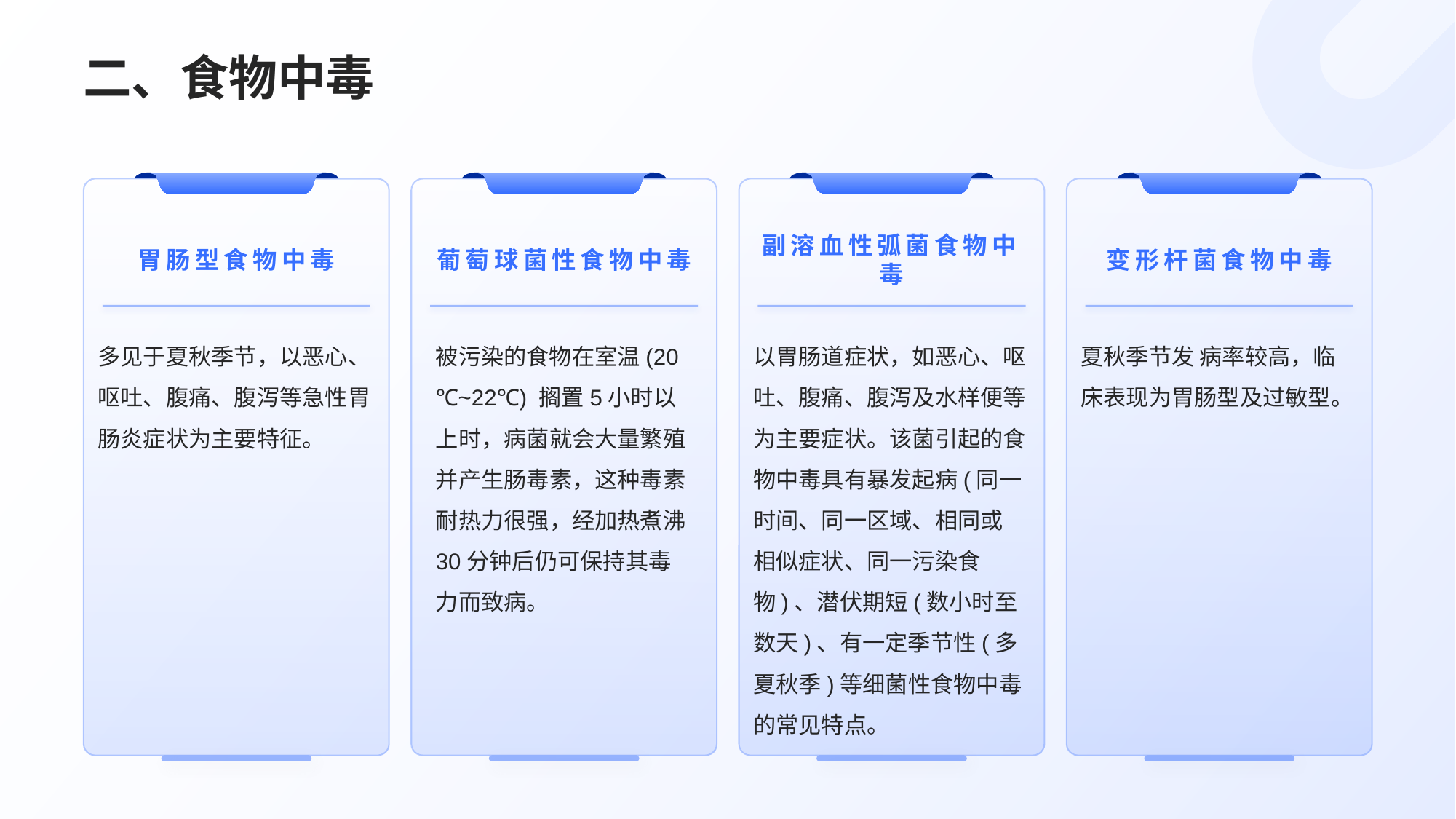

# 二、食物中毒

胃肠型食物中毒
葡萄球菌性食物中毒
副溶血性弧菌食物中毒
变形杆菌食物中毒
多见于夏秋季节，以恶心、 呕吐、腹痛、腹泻等急性胃肠炎症状为主要特征。
被污染的食物在室温(20 ℃~22℃) 搁置5小时以上时，病菌就会大量繁殖并产生肠毒素，这种毒素耐热力很强，经加热煮沸30分钟后仍可保持其毒力而致病。
以胃肠道症状，如恶心、呕吐、腹痛、腹泻及水样便等为主要症状。该菌引起的食物中毒具有暴发起病(同一时间、同一区域、相同或 相似症状、同一污染食物)、潜伏期短(数小时至数天)、有一定季节性(多夏秋季)等细菌性食物中毒的常见特点。
夏秋季节发 病率较高，临床表现为胃肠型及过敏型。